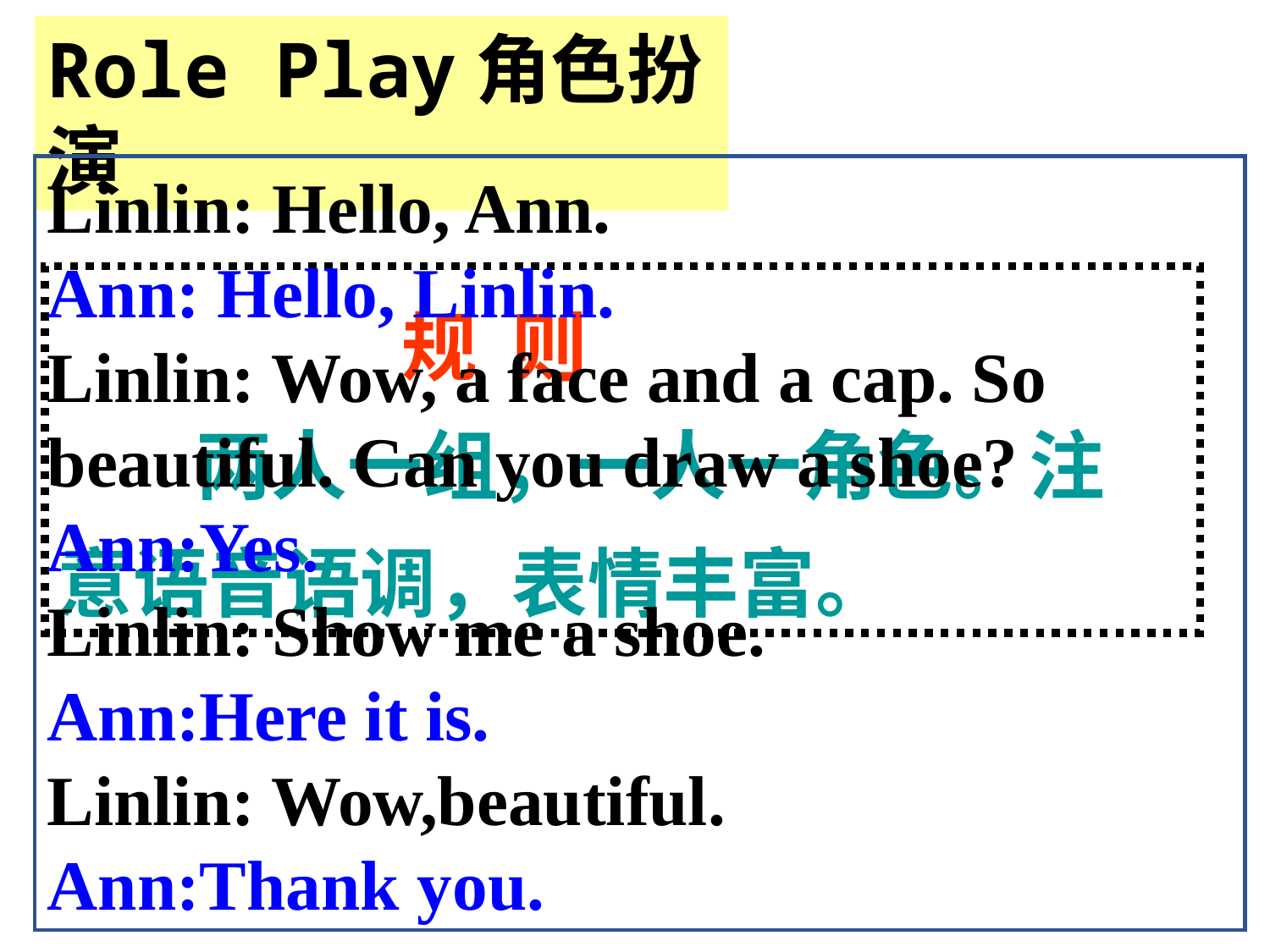

Role Play角色扮演
Linlin: Hello, Ann.
Ann: Hello, Linlin.
Linlin: Wow, a face and a cap. So beautiful. Can you draw a shoe?
Ann:Yes.
Linlin: Show me a shoe.
Ann:Here it is.
Linlin: Wow,beautiful.
Ann:Thank you.
                   规  则
       两人一组，一人一角色。注
意语音语调，表情丰富。